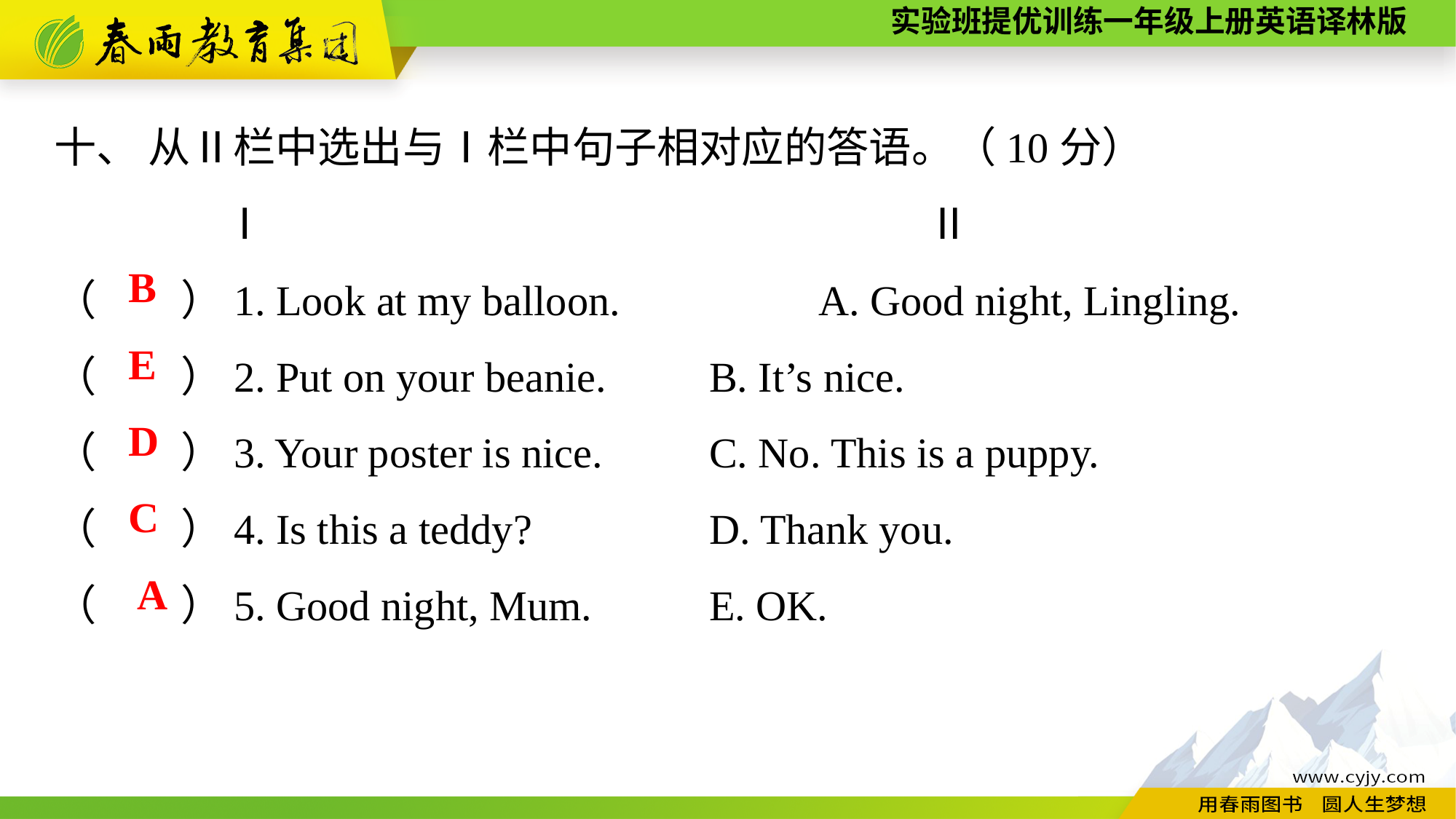

十、 从Ⅱ栏中选出与Ⅰ栏中句子相对应的答语。（10分）
　　         Ⅰ　　　　　　　　　　　　　		Ⅱ
（　　）1. Look at my balloon.　　　	A. Good night, Lingling.
（　　）2. Put on your beanie.	B. It’s nice.
（　　）3. Your poster is nice.	C. No. This is a puppy.
（　　）4. Is this a teddy?		D. Thank you.
（　　）5. Good night, Mum.		E. OK.
B
E
D
C
A